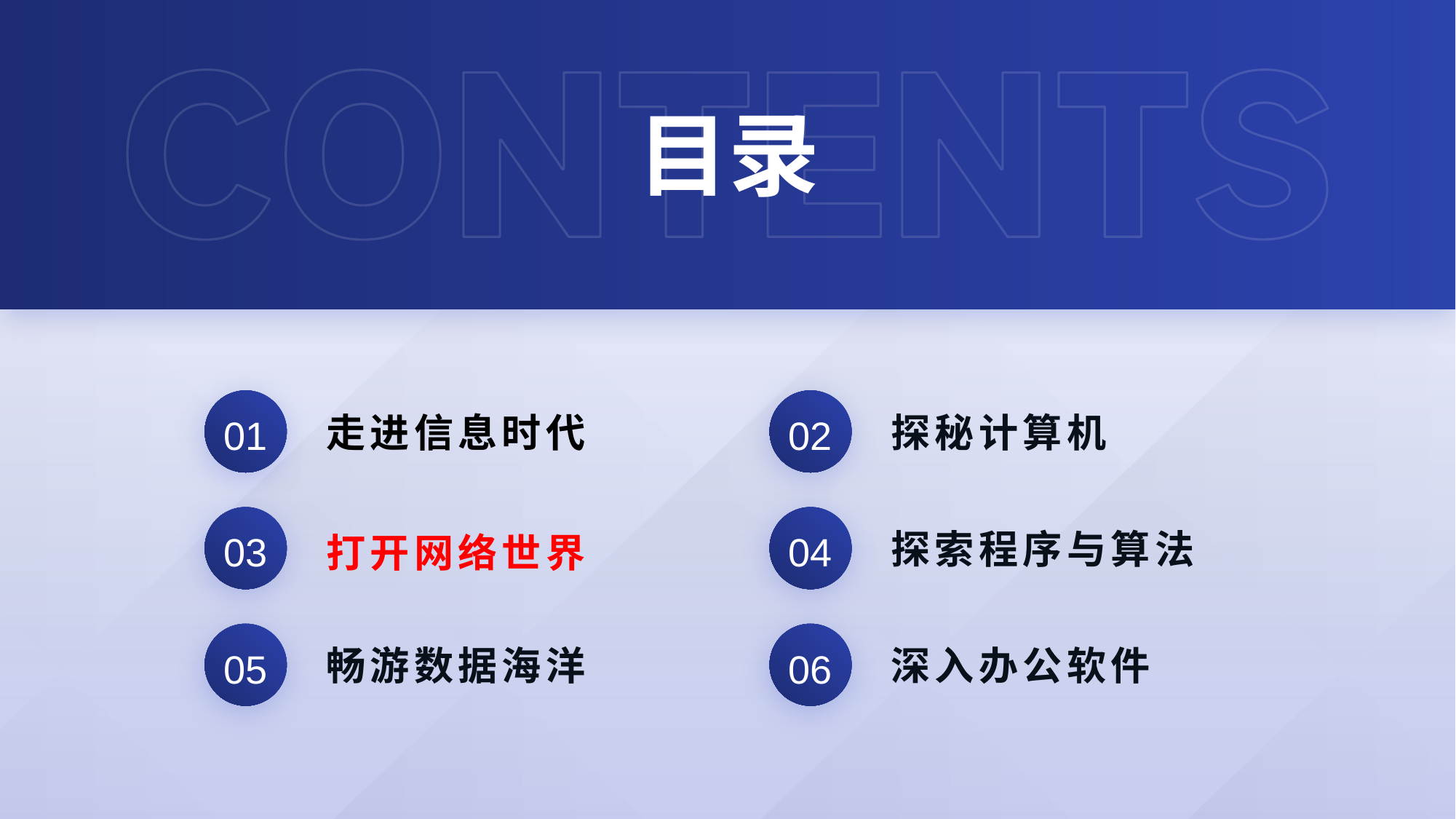

# 目录
01
02
走进信息时代
探秘计算机
03
04
探索程序与算法
打开网络世界
05
06
畅游数据海洋
深入办公软件